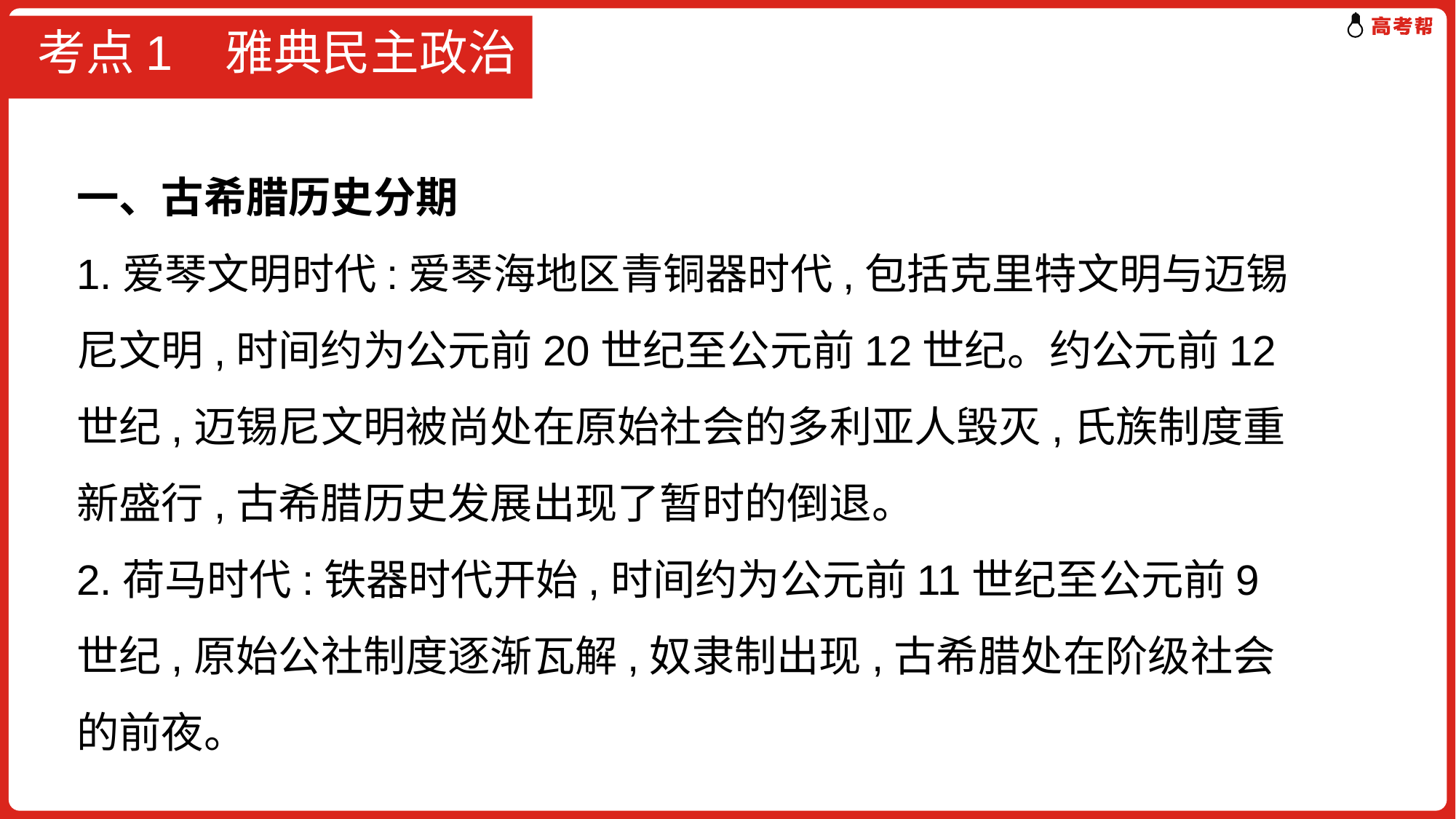

# 考点1   雅典民主政治
一、古希腊历史分期
1.爱琴文明时代:爱琴海地区青铜器时代,包括克里特文明与迈锡尼文明,时间约为公元前20世纪至公元前12世纪。约公元前12世纪,迈锡尼文明被尚处在原始社会的多利亚人毁灭,氏族制度重新盛行,古希腊历史发展出现了暂时的倒退。
2.荷马时代:铁器时代开始,时间约为公元前11世纪至公元前9世纪,原始公社制度逐渐瓦解,奴隶制出现,古希腊处在阶级社会的前夜。